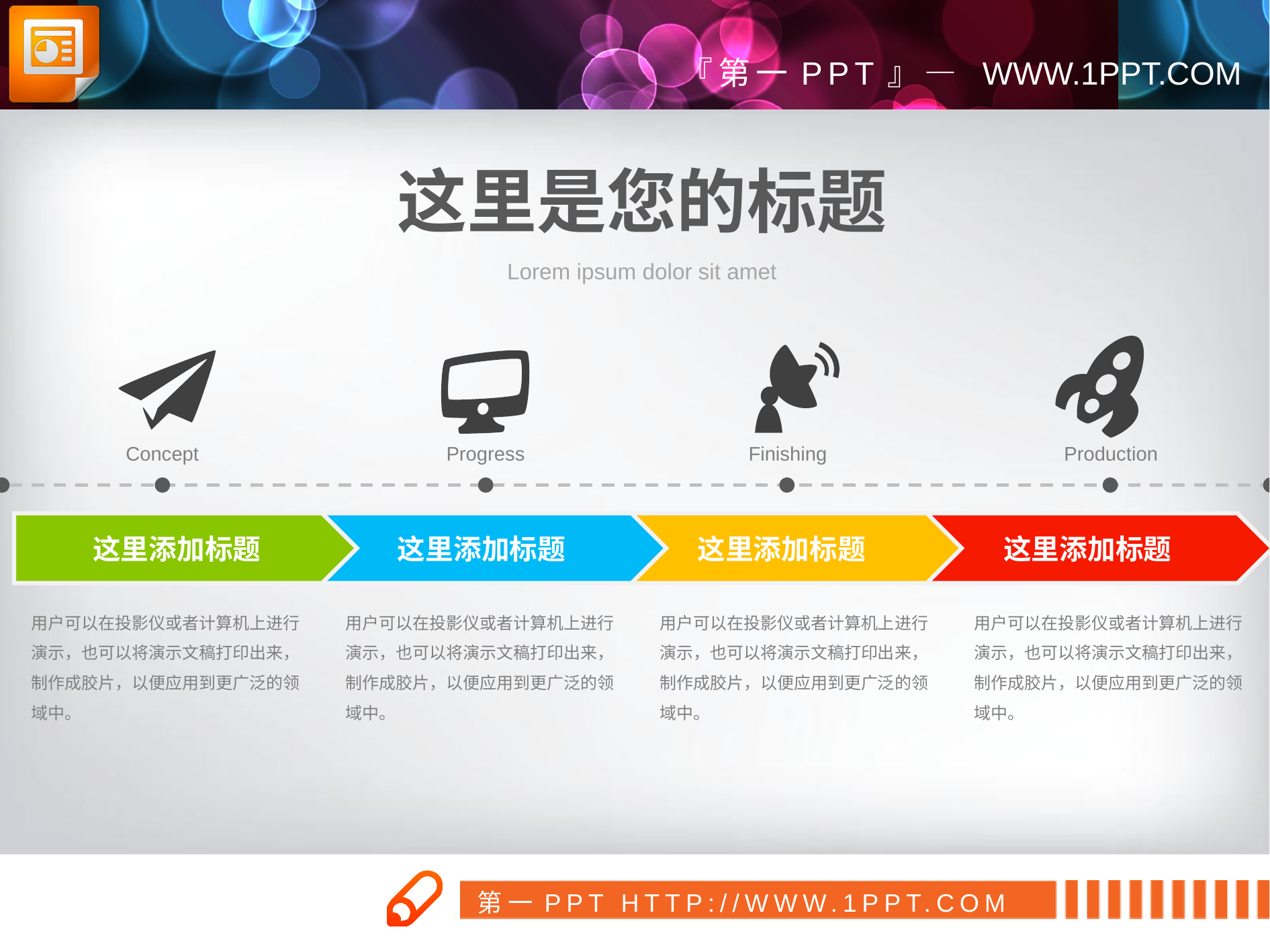

这里是您的标题
Lorem ipsum dolor sit amet

Production
Progress
Finishing
Concept

这里添加标题
这里添加标题
这里添加标题
这里添加标题
用户可以在投影仪或者计算机上进行演示，也可以将演示文稿打印出来，制作成胶片，以便应用到更广泛的领域中。
用户可以在投影仪或者计算机上进行演示，也可以将演示文稿打印出来，制作成胶片，以便应用到更广泛的领域中。
用户可以在投影仪或者计算机上进行演示，也可以将演示文稿打印出来，制作成胶片，以便应用到更广泛的领域中。
用户可以在投影仪或者计算机上进行演示，也可以将演示文稿打印出来，制作成胶片，以便应用到更广泛的领域中。